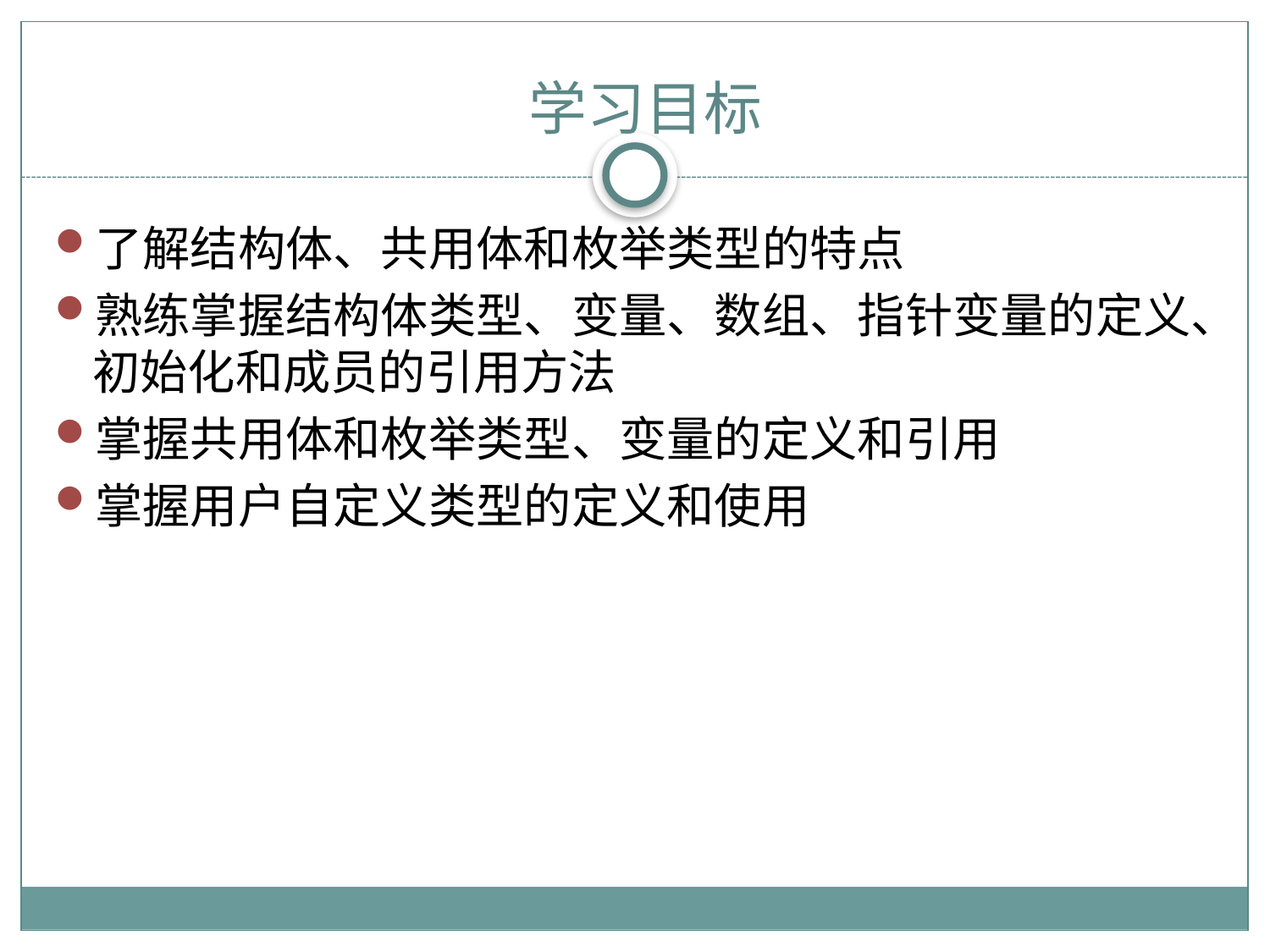

学习目标
了解结构体、共用体和枚举类型的特点
熟练掌握结构体类型、变量、数组、指针变量的定义、初始化和成员的引用方法
掌握共用体和枚举类型、变量的定义和引用
掌握用户自定义类型的定义和使用